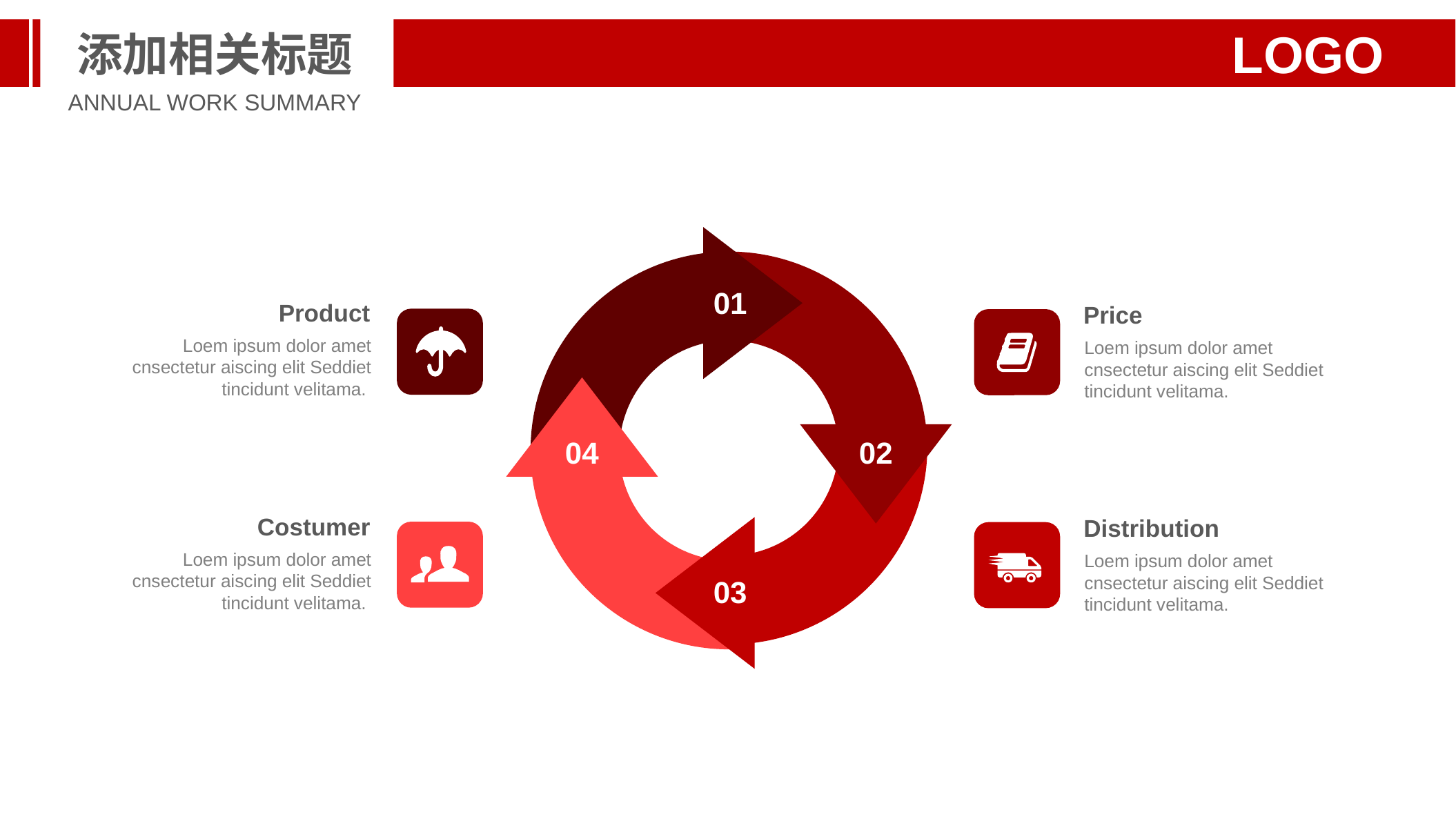

添加相关标题
LOGO
ANNUAL WORK SUMMARY

01
04
02
03
Product
Loem ipsum dolor amet cnsectetur aiscing elit Seddiet tincidunt velitama.
Price
Loem ipsum dolor amet cnsectetur aiscing elit Seddiet tincidunt velitama.

Costumer
Loem ipsum dolor amet cnsectetur aiscing elit Seddiet tincidunt velitama.
Distribution
Loem ipsum dolor amet cnsectetur aiscing elit Seddiet tincidunt velitama.